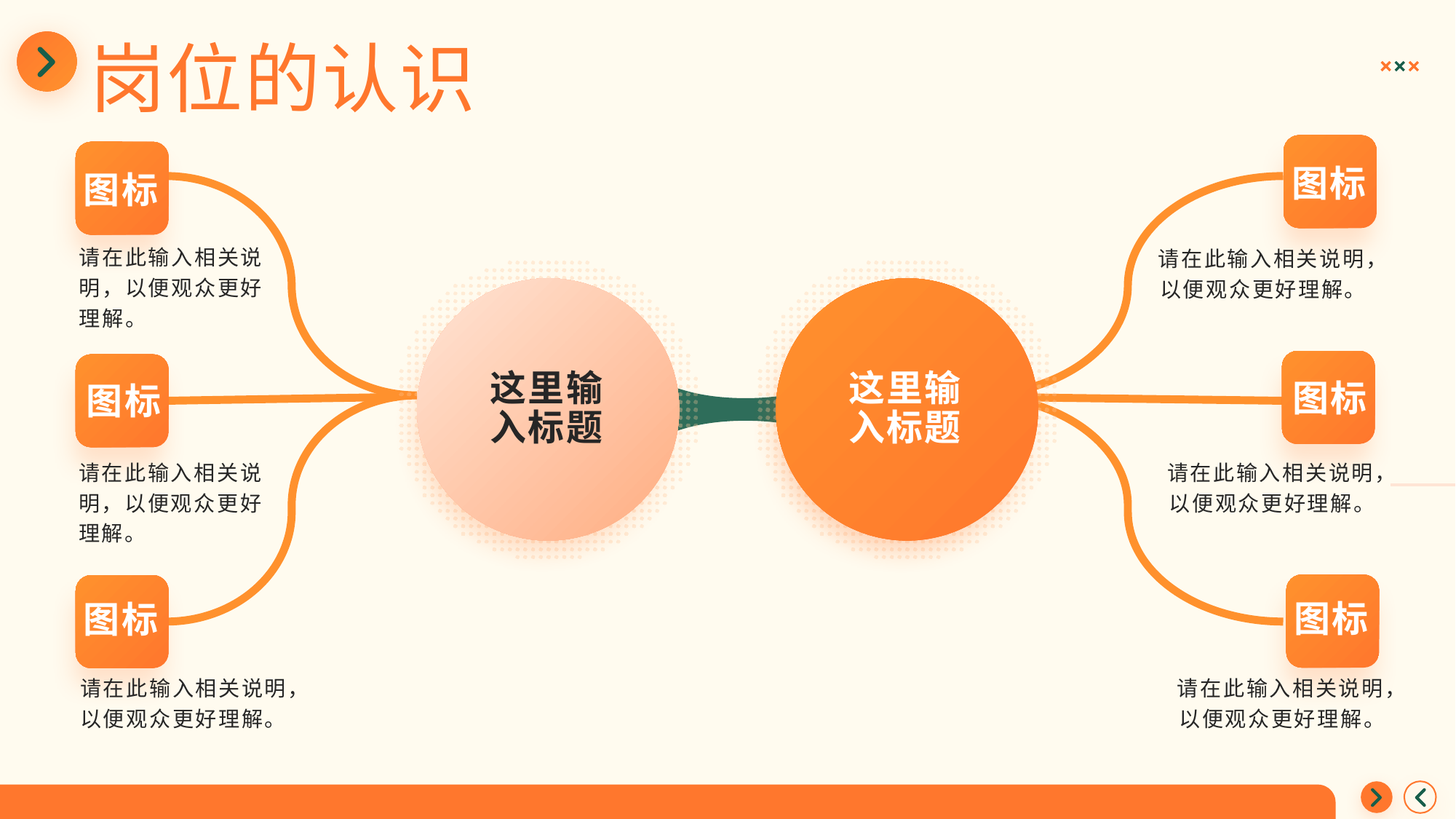

岗位的认识

图标

图标

请在此输入相关说明，以便观众更好理解。

请在此输入相关说明，以便观众更好理解。

这里输入标题

这里输入标题

图标

图标

请在此输入相关说明，以便观众更好理解。

请在此输入相关说明，以便观众更好理解。

图标

图标
请在此输入相关说明，以便观众更好理解。

请在此输入相关说明，以便观众更好理解。